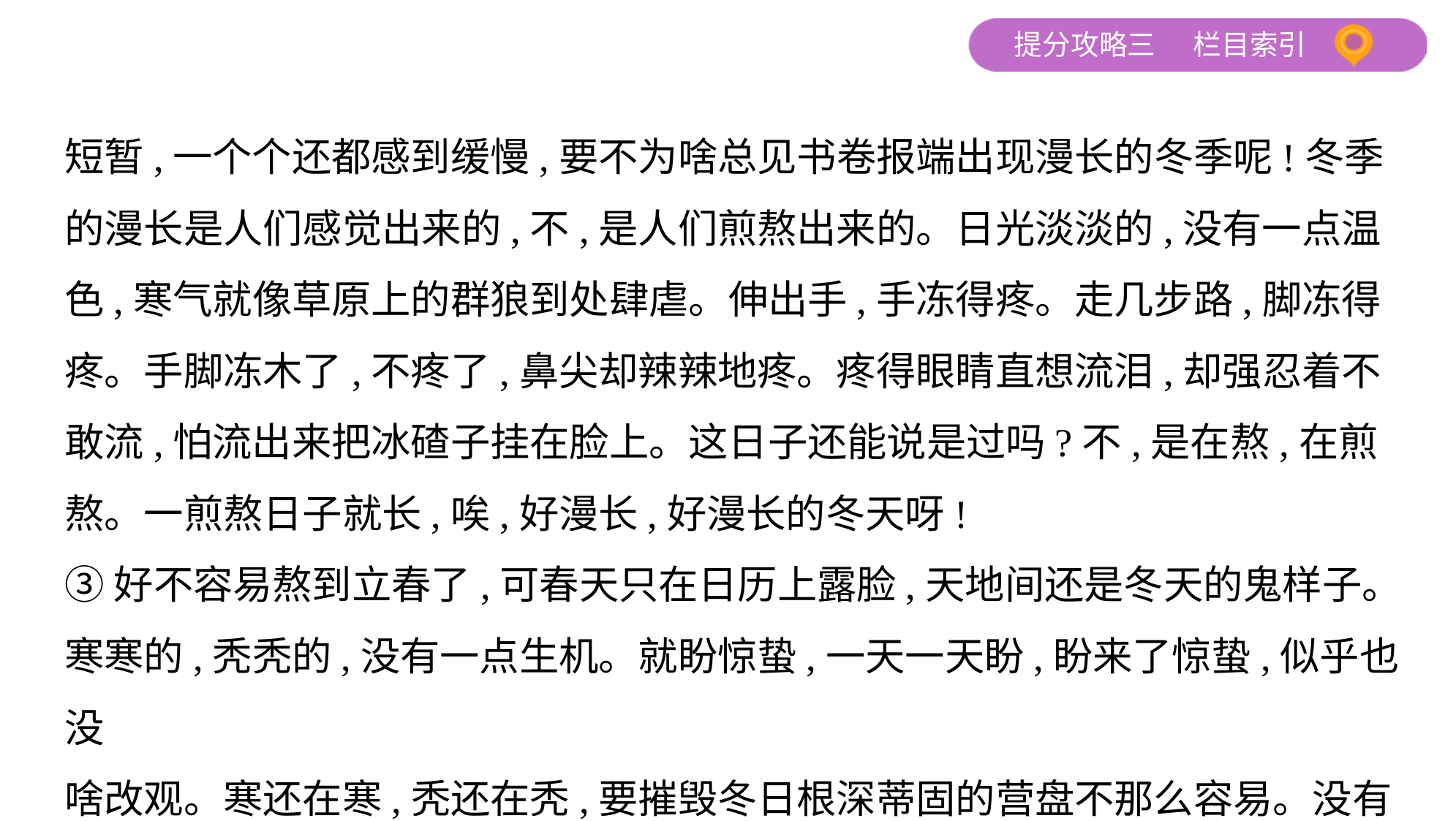

短暂,一个个还都感到缓慢,要不为啥总见书卷报端出现漫长的冬季呢!冬季
的漫长是人们感觉出来的,不,是人们煎熬出来的。日光淡淡的,没有一点温
色,寒气就像草原上的群狼到处肆虐。伸出手,手冻得疼。走几步路,脚冻得
疼。手脚冻木了,不疼了,鼻尖却辣辣地疼。疼得眼睛直想流泪,却强忍着不
敢流,怕流出来把冰碴子挂在脸上。这日子还能说是过吗?不,是在熬,在煎
熬。一煎熬日子就长,唉,好漫长,好漫长的冬天呀!
③好不容易熬到立春了,可春天只在日历上露脸,天地间还是冬天的鬼样子。
寒寒的,秃秃的,没有一点生机。就盼惊蛰,一天一天盼,盼来了惊蛰,似乎也没
啥改观。寒还在寒,秃还在秃,要摧毁冬日根深蒂固的营盘不那么容易。没有